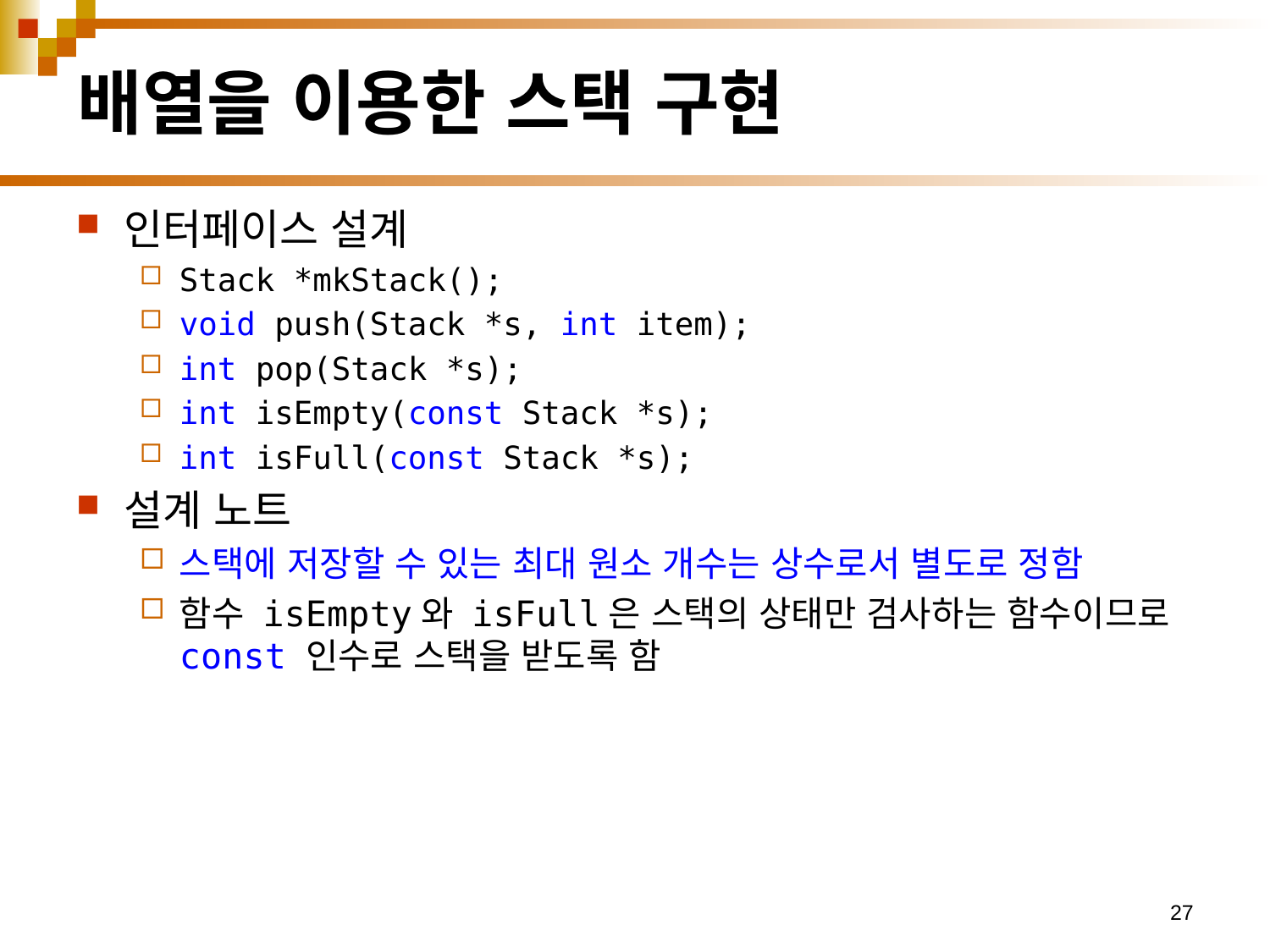

# 배열을 이용한 스택 구현
인터페이스 설계
Stack *mkStack();
void push(Stack *s, int item);
int pop(Stack *s);
int isEmpty(const Stack *s);
int isFull(const Stack *s);
설계 노트
스택에 저장할 수 있는 최대 원소 개수는 상수로서 별도로 정함
함수 isEmpty와 isFull은 스택의 상태만 검사하는 함수이므로 const 인수로 스택을 받도록 함
27